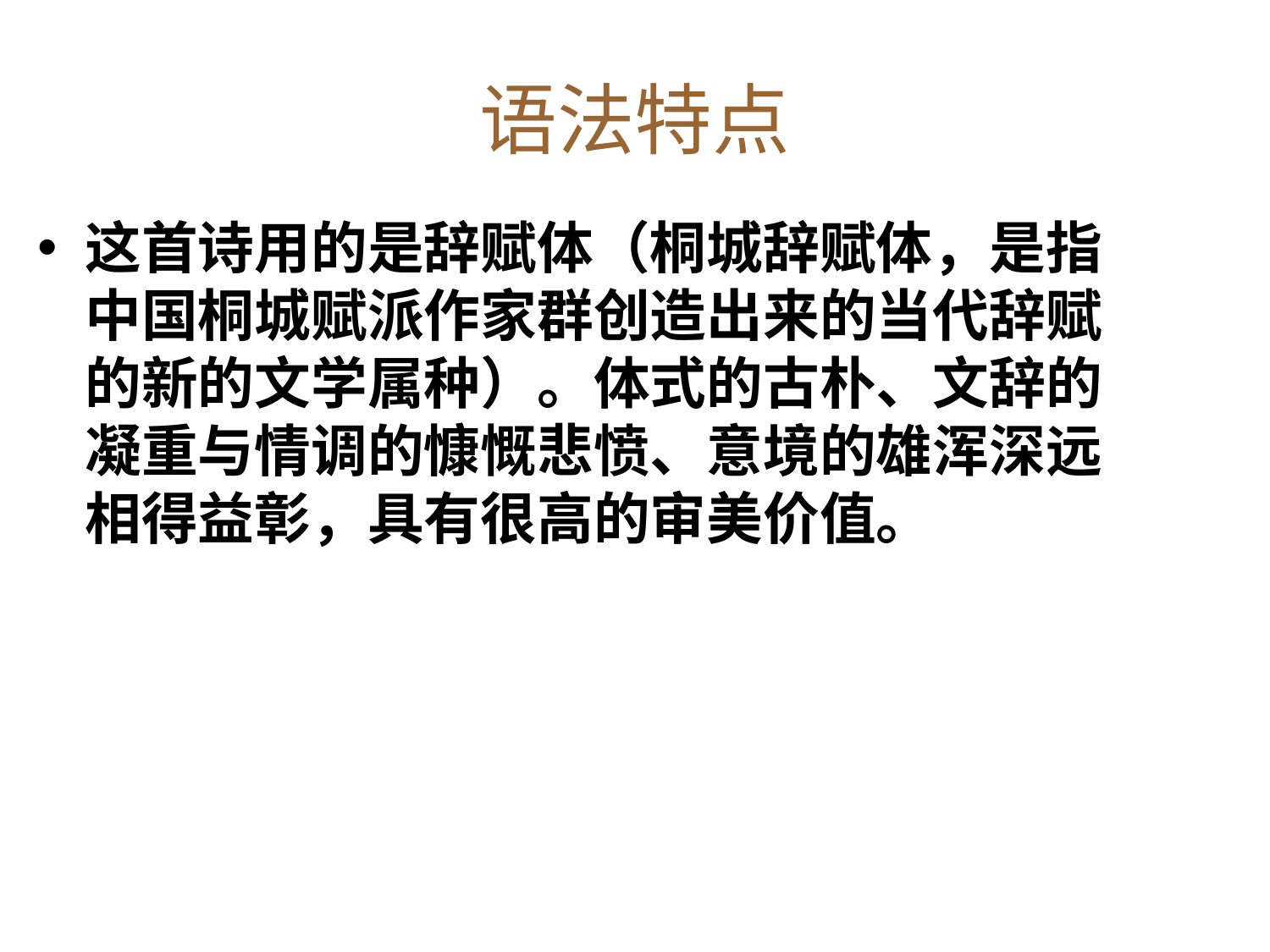

# 语法特点
这首诗用的是辞赋体（桐城辞赋体，是指中国桐城赋派作家群创造出来的当代辞赋的新的文学属种）。体式的古朴、文辞的凝重与情调的慷慨悲愤、意境的雄浑深远相得益彰，具有很高的审美价值。